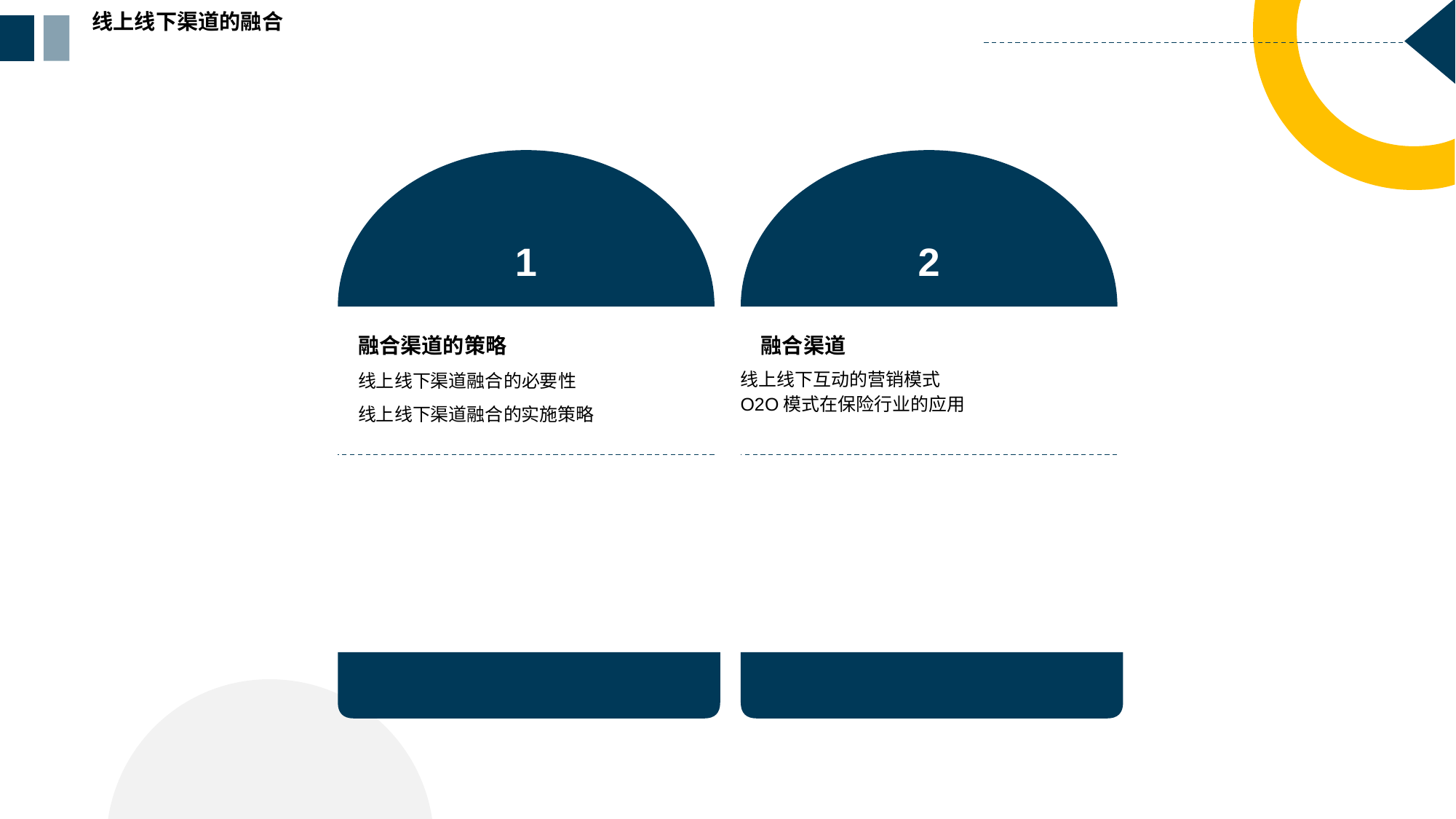

线上线下渠道的融合

1
2
融合渠道的策略
线上线下渠道融合的必要性
线上线下渠道融合的实施策略

融合渠道

线上线下互动的营销模式
O2O模式在保险行业的应用